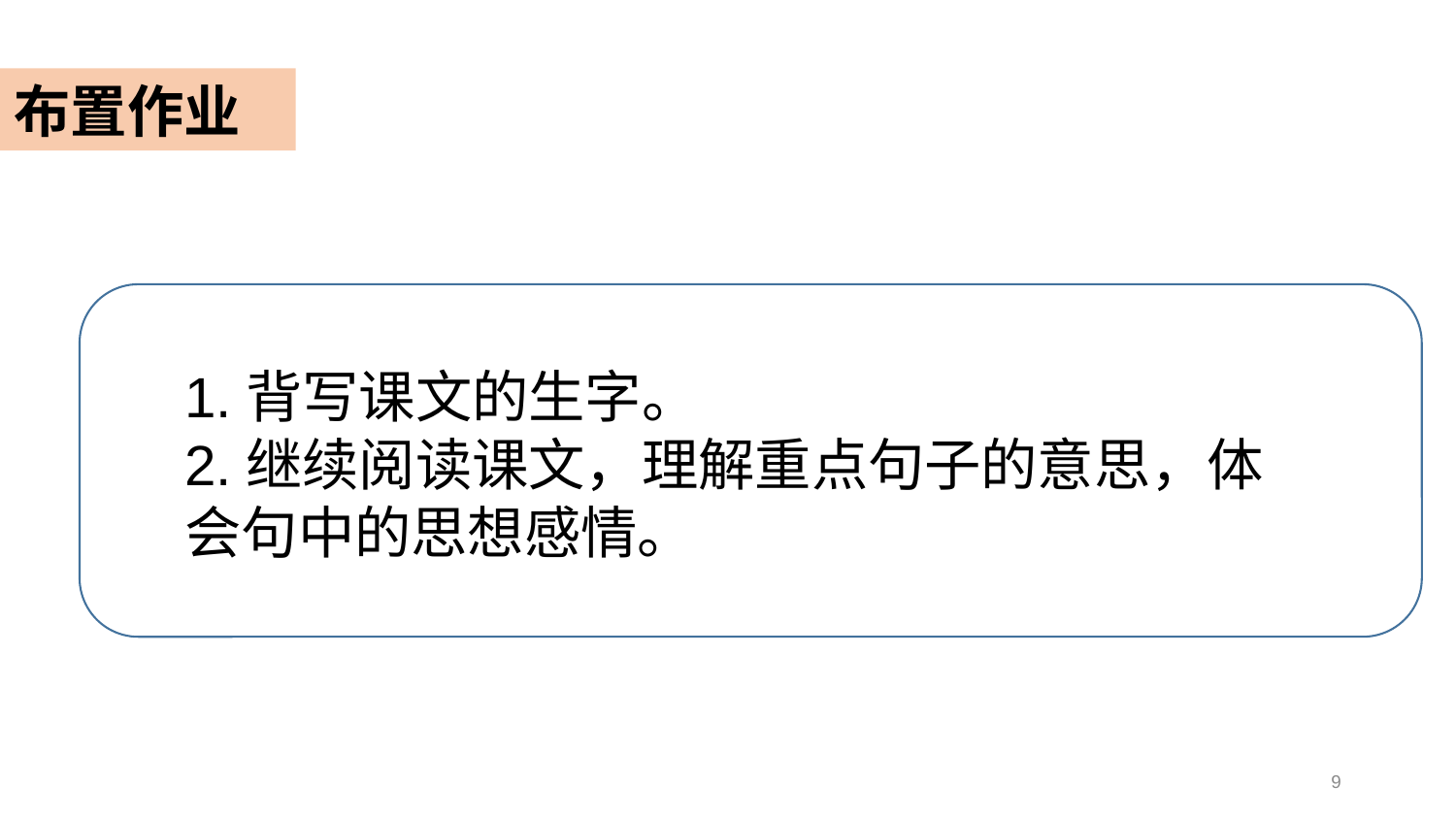

布置作业

1.背写课文的生字。
2.继续阅读课文，理解重点句子的意思，体会句中的思想感情。
9